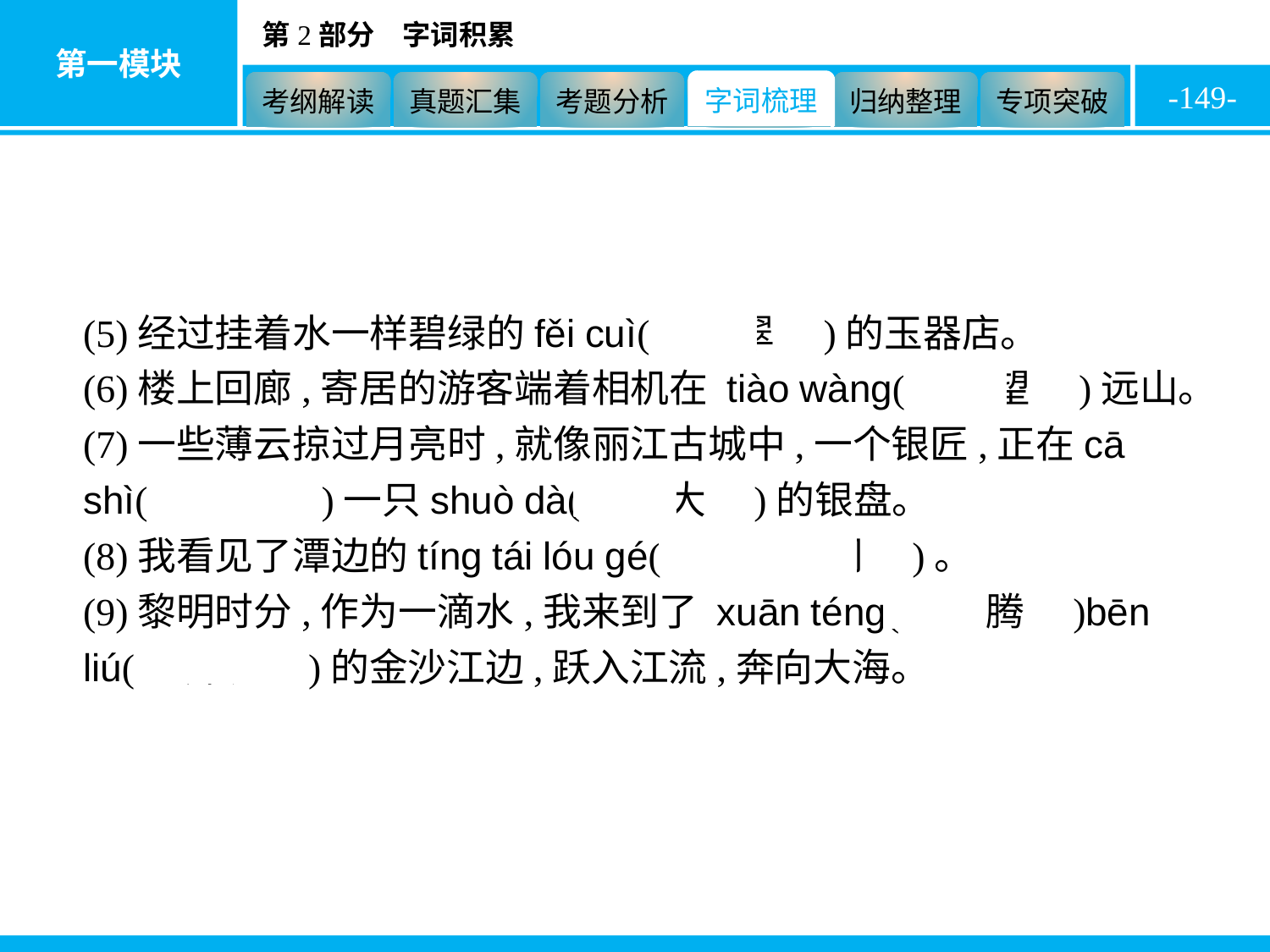

-149-
(5)经过挂着水一样碧绿的fěi cuì(　翡翠　)的玉器店。
(6)楼上回廊,寄居的游客端着相机在 tiào wàng(　眺望　)远山。
(7)一些薄云掠过月亮时,就像丽江古城中,一个银匠,正在cā shì(　擦拭　)一只shuò dà(　硕大　)的银盘。
(8)我看见了潭边的tíng tái lóu gé(　亭台楼阁　)。
(9)黎明时分,作为一滴水,我来到了 xuān téng(　喧腾　)bēn liú(　奔流　)的金沙江边,跃入江流,奔向大海。